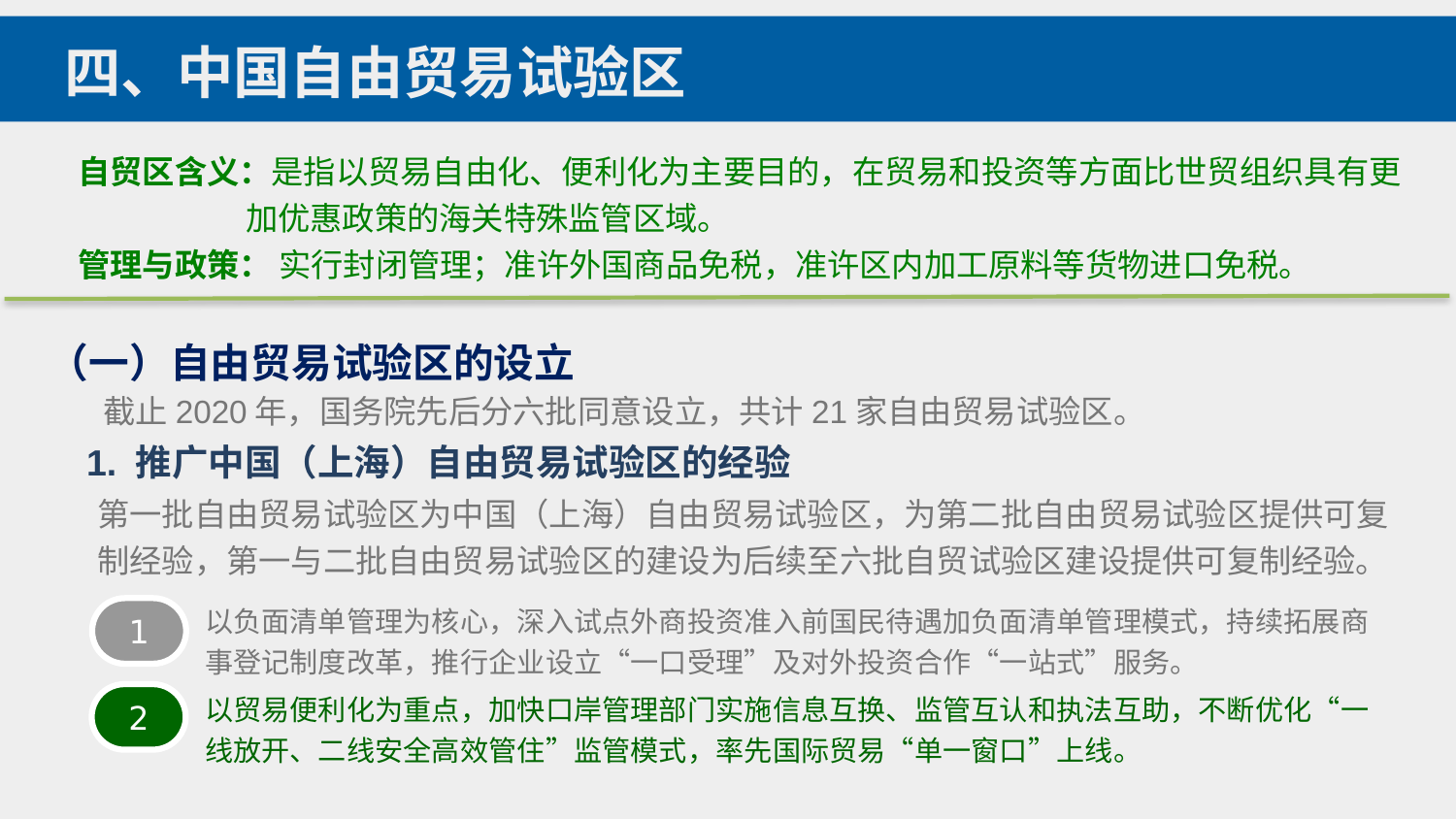

四、中国自由贸易试验区
自贸区含义：是指以贸易自由化、便利化为主要目的，在贸易和投资等方面比世贸组织具有更
                      加优惠政策的海关特殊监管区域。
管理与政策： 实行封闭管理；准许外国商品免税，准许区内加工原料等货物进口免税。

（一）自由贸易试验区的设立
截止2020年，国务院先后分六批同意设立，共计21家自由贸易试验区。
1. 推广中国（上海）自由贸易试验区的经验
第一批自由贸易试验区为中国（上海）自由贸易试验区，为第二批自由贸易试验区提供可复制经验，第一与二批自由贸易试验区的建设为后续至六批自贸试验区建设提供可复制经验。
以负面清单管理为核心，深入试点外商投资准入前国民待遇加负面清单管理模式，持续拓展商事登记制度改革，推行企业设立“一口受理”及对外投资合作“一站式”服务。
1
以贸易便利化为重点，加快口岸管理部门实施信息互换、监管互认和执法互助，不断优化“一线放开、二线安全高效管住”监管模式，率先国际贸易“单一窗口”上线。
2